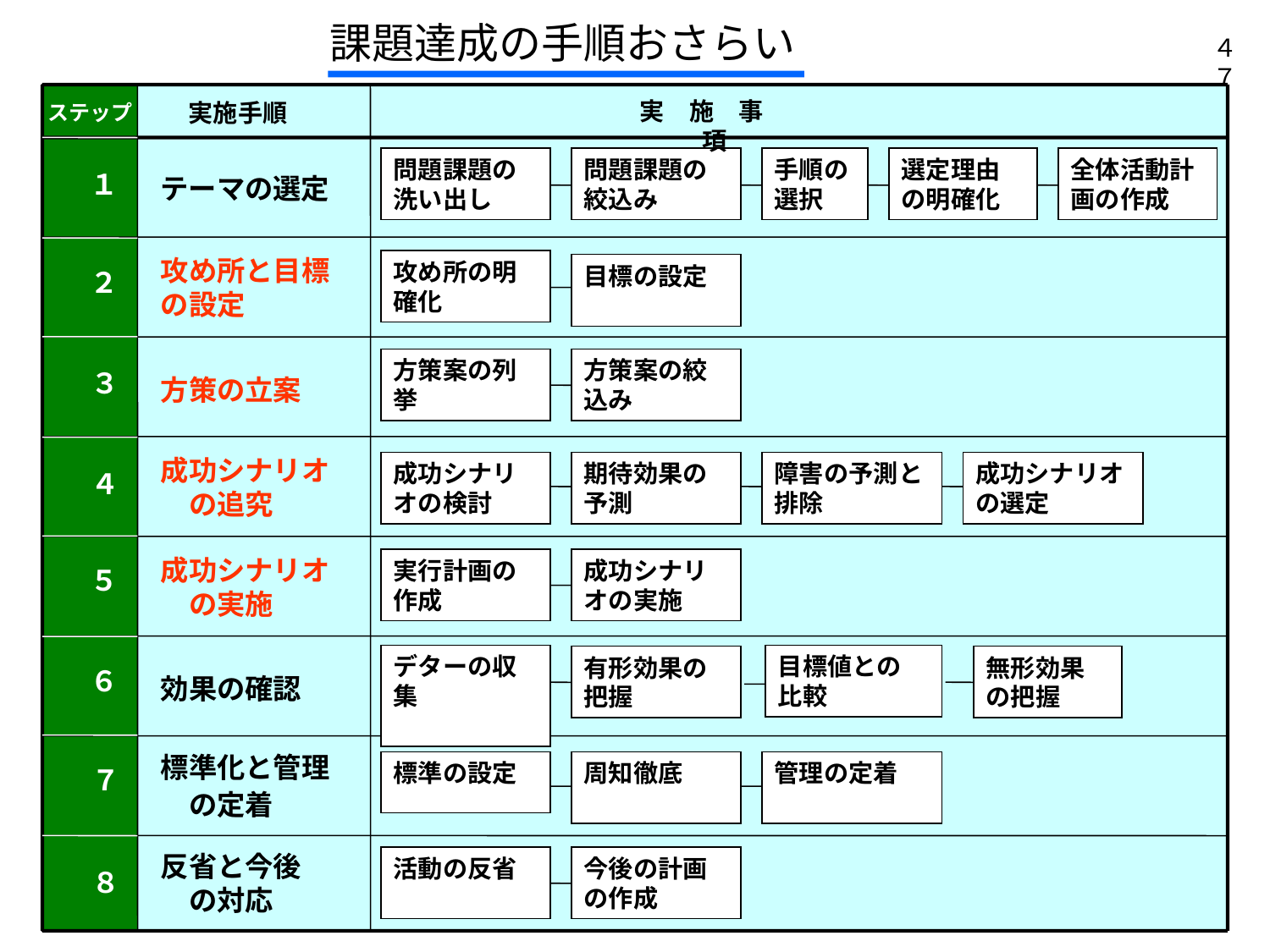

課題達成の手順おさらい
４７

実　施　事　項
実施手順
ステップ

問題課題の洗い出し
問題課題の絞込み
手順の選択
選定理由の明確化
全体活動計画の作成
　１
テーマの選定

攻め所と目標の設定
攻め所の明確化
目標の設定
　２

方策案の列挙
方策案の絞込み
　３
方策の立案

成功シナリオ　　の追究
成功シナリオの検討
期待効果の予測
障害の予測と排除
成功シナリオの選定
　４

成功シナリオ　　の実施
実行計画の作成
成功シナリオの実施
　５

デターの収集
目標値との　比較
有形効果の把握
無形効果の把握
　６
効果の確認

標準化と管理　の定着
標準の設定
周知徹底
管理の定着
　７

反省と今後　　の対応
活動の反省
今後の計画の作成
　８